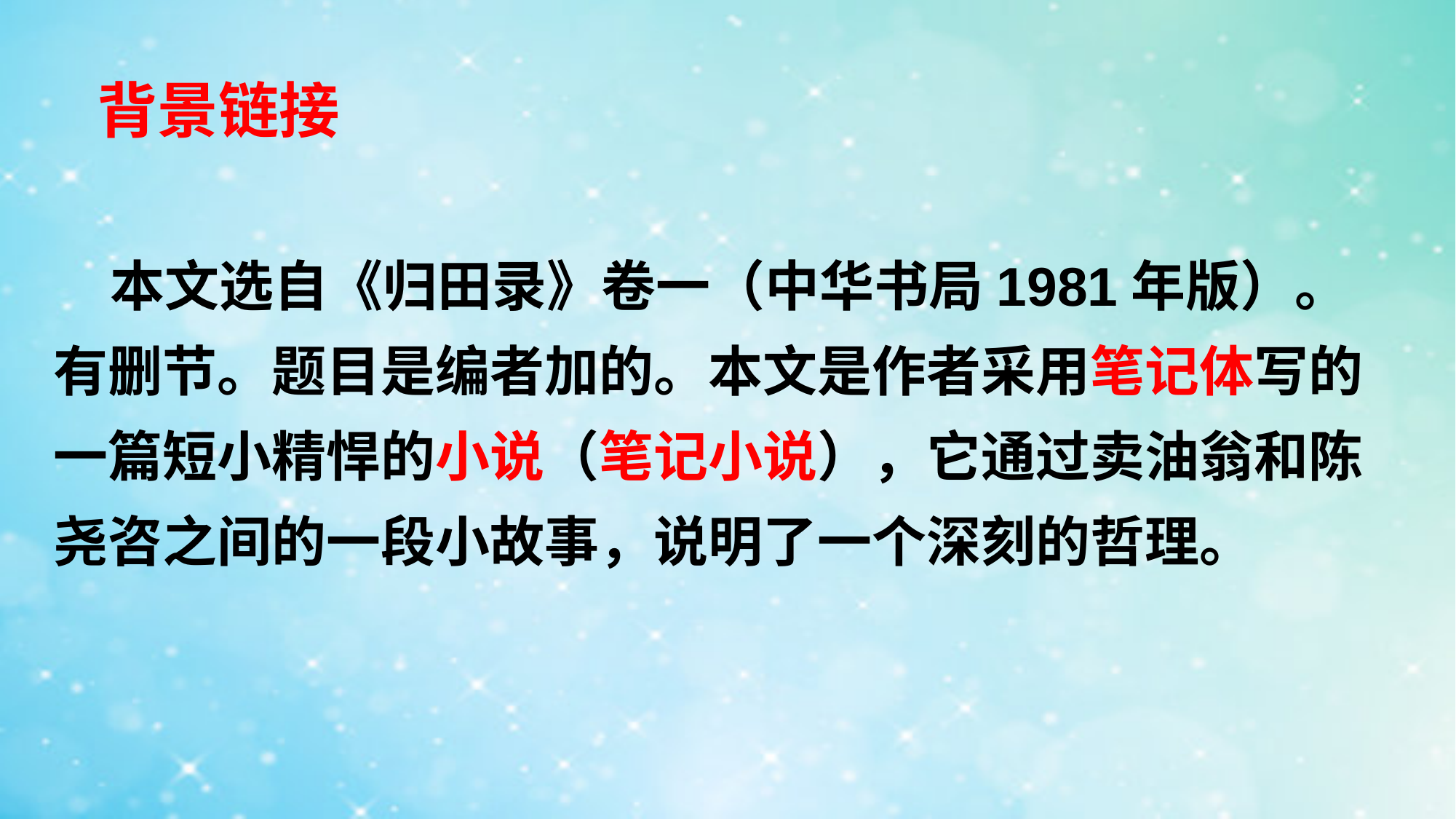

背景链接
    本文选自《归田录》卷一（中华书局1981年版）。有删节。题目是编者加的。本文是作者采用笔记体写的一篇短小精悍的小说（笔记小说），它通过卖油翁和陈尧咨之间的一段小故事，说明了一个深刻的哲理。